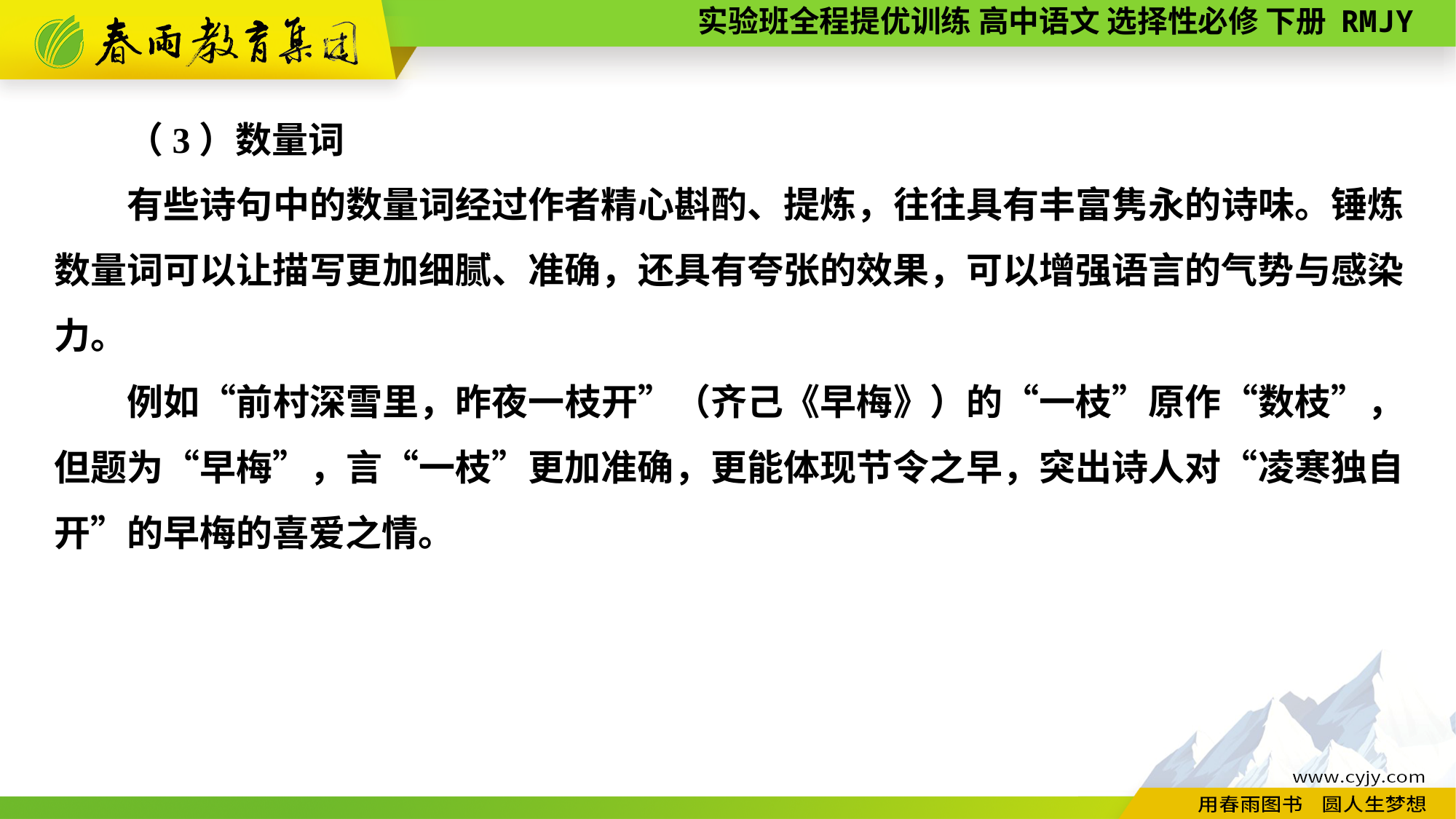

（3）数量词
有些诗句中的数量词经过作者精心斟酌、提炼，往往具有丰富隽永的诗味。锤炼数量词可以让描写更加细腻、准确，还具有夸张的效果，可以增强语言的气势与感染力。
例如“前村深雪里，昨夜一枝开”（齐己《早梅》）的“一枝”原作“数枝”，但题为“早梅”，言“一枝”更加准确，更能体现节令之早，突出诗人对“凌寒独自开”的早梅的喜爱之情。